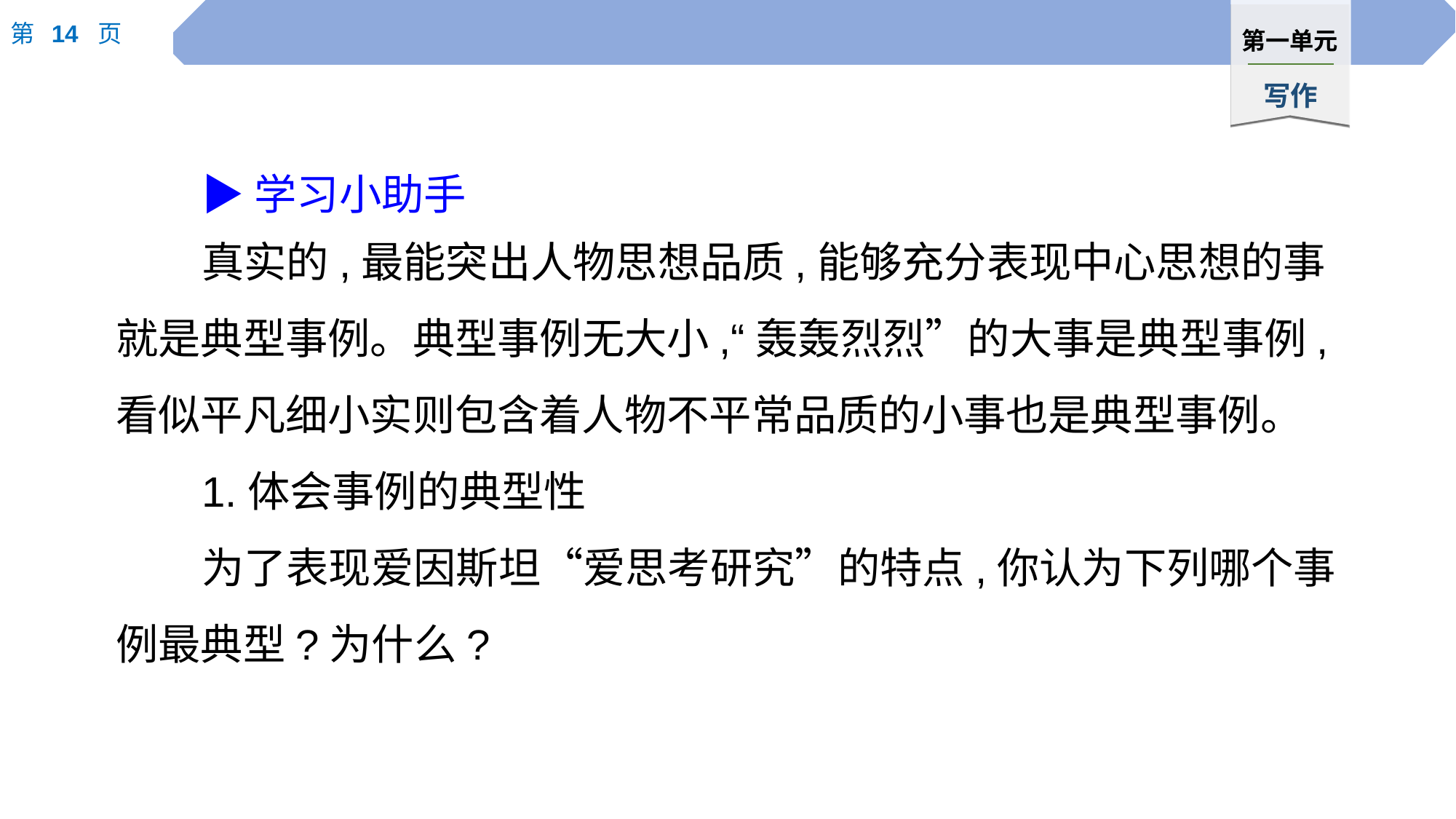

▶学习小助手
真实的,最能突出人物思想品质,能够充分表现中心思想的事就是典型事例。典型事例无大小,“轰轰烈烈”的大事是典型事例,看似平凡细小实则包含着人物不平常品质的小事也是典型事例。
1.体会事例的典型性
为了表现爱因斯坦“爱思考研究”的特点,你认为下列哪个事例最典型?为什么?